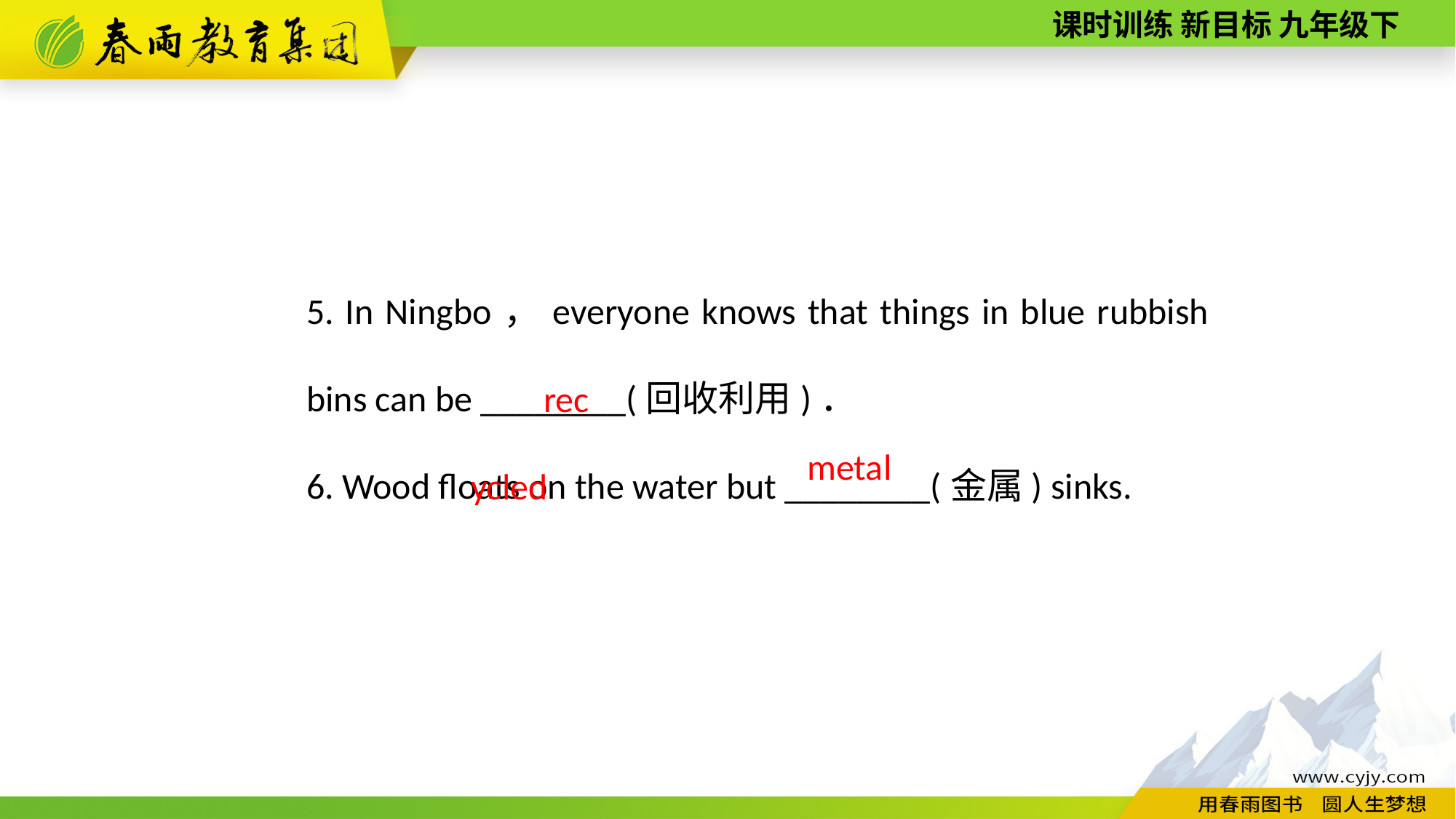

5. In Ningbo，everyone knows that things in blue rubbish bins can be ________(回收利用)．
6. Wood floats on the water but ________(金属) sinks.
recycled
metal